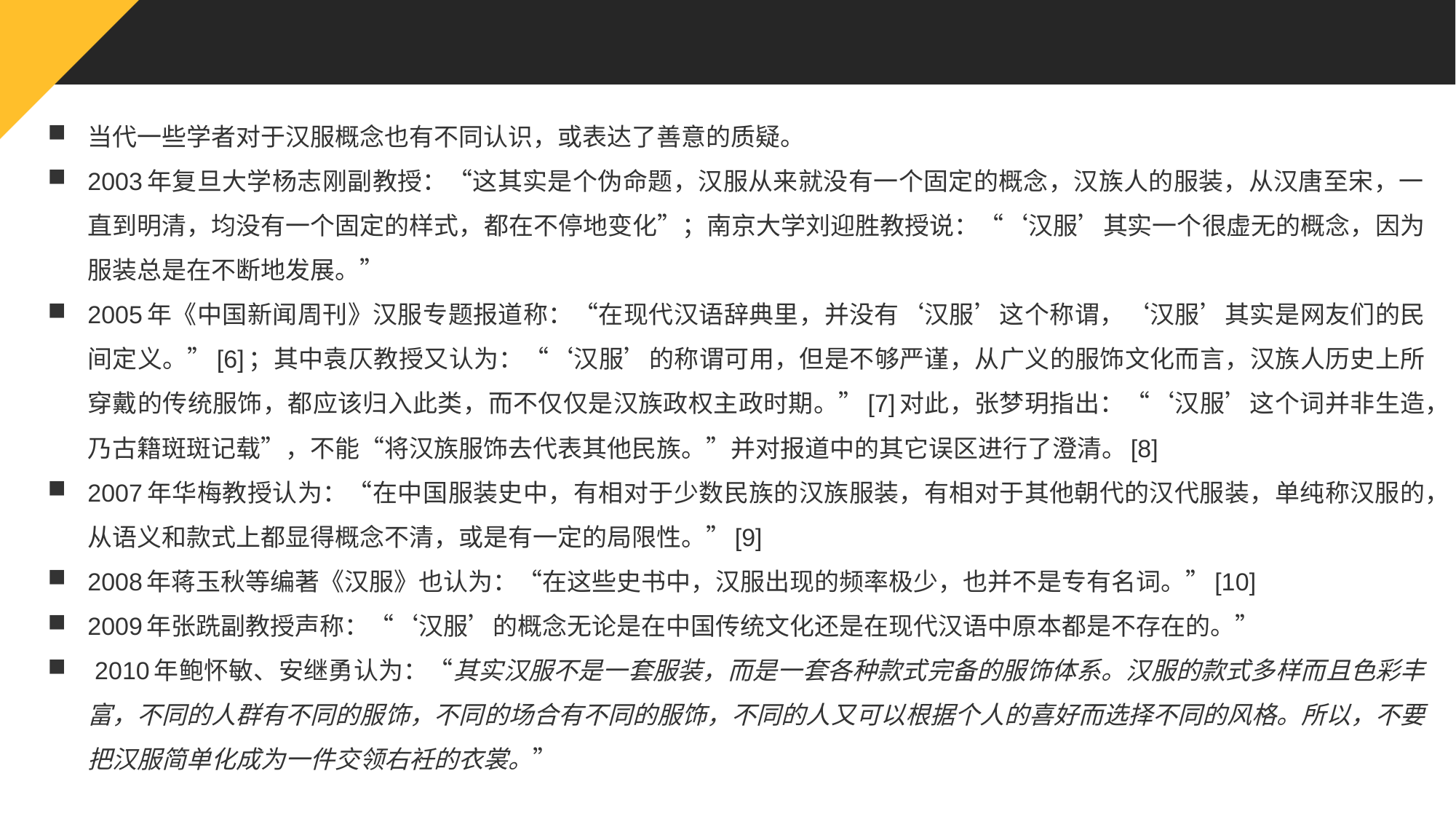

#
当代一些学者对于汉服概念也有不同认识，或表达了善意的质疑。
2003年复旦大学杨志刚副教授：“这其实是个伪命题，汉服从来就没有一个固定的概念，汉族人的服装，从汉唐至宋，一直到明清，均没有一个固定的样式，都在不停地变化”；南京大学刘迎胜教授说：“‘汉服’其实一个很虚无的概念，因为服装总是在不断地发展。”
2005年《中国新闻周刊》汉服专题报道称：“在现代汉语辞典里，并没有‘汉服’这个称谓，‘汉服’其实是网友们的民间定义。”[6]；其中袁仄教授又认为：“‘汉服’的称谓可用，但是不够严谨，从广义的服饰文化而言，汉族人历史上所穿戴的传统服饰，都应该归入此类，而不仅仅是汉族政权主政时期。”[7]对此，张梦玥指出：“‘汉服’这个词并非生造，乃古籍斑斑记载”，不能“将汉族服饰去代表其他民族。”并对报道中的其它误区进行了澄清。[8]
2007年华梅教授认为：“在中国服装史中，有相对于少数民族的汉族服装，有相对于其他朝代的汉代服装，单纯称汉服的，从语义和款式上都显得概念不清，或是有一定的局限性。”[9]
2008年蒋玉秋等编著《汉服》也认为：“在这些史书中，汉服出现的频率极少，也并不是专有名词。”[10]
2009年张跣副教授声称：“‘汉服’的概念无论是在中国传统文化还是在现代汉语中原本都是不存在的。”
 2010年鲍怀敏、安继勇认为：“其实汉服不是一套服装，而是一套各种款式完备的服饰体系。汉服的款式多样而且色彩丰富，不同的人群有不同的服饰，不同的场合有不同的服饰，不同的人又可以根据个人的喜好而选择不同的风格。所以，不要把汉服简单化成为一件交领右衽的衣裳。”